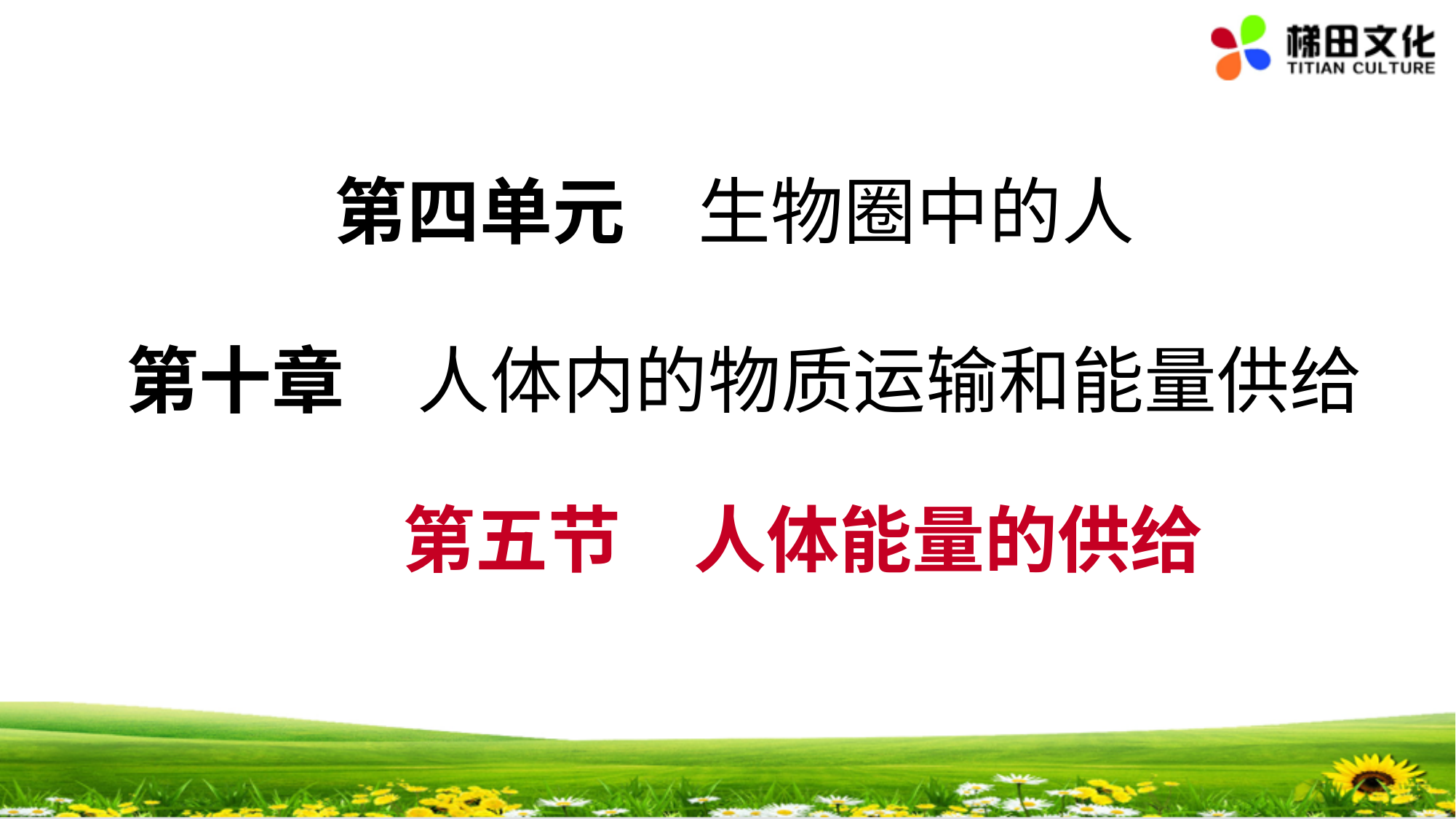

第四单元　生物圈中的人
第十章　人体内的物质运输和能量供给
第五节　人体能量的供给